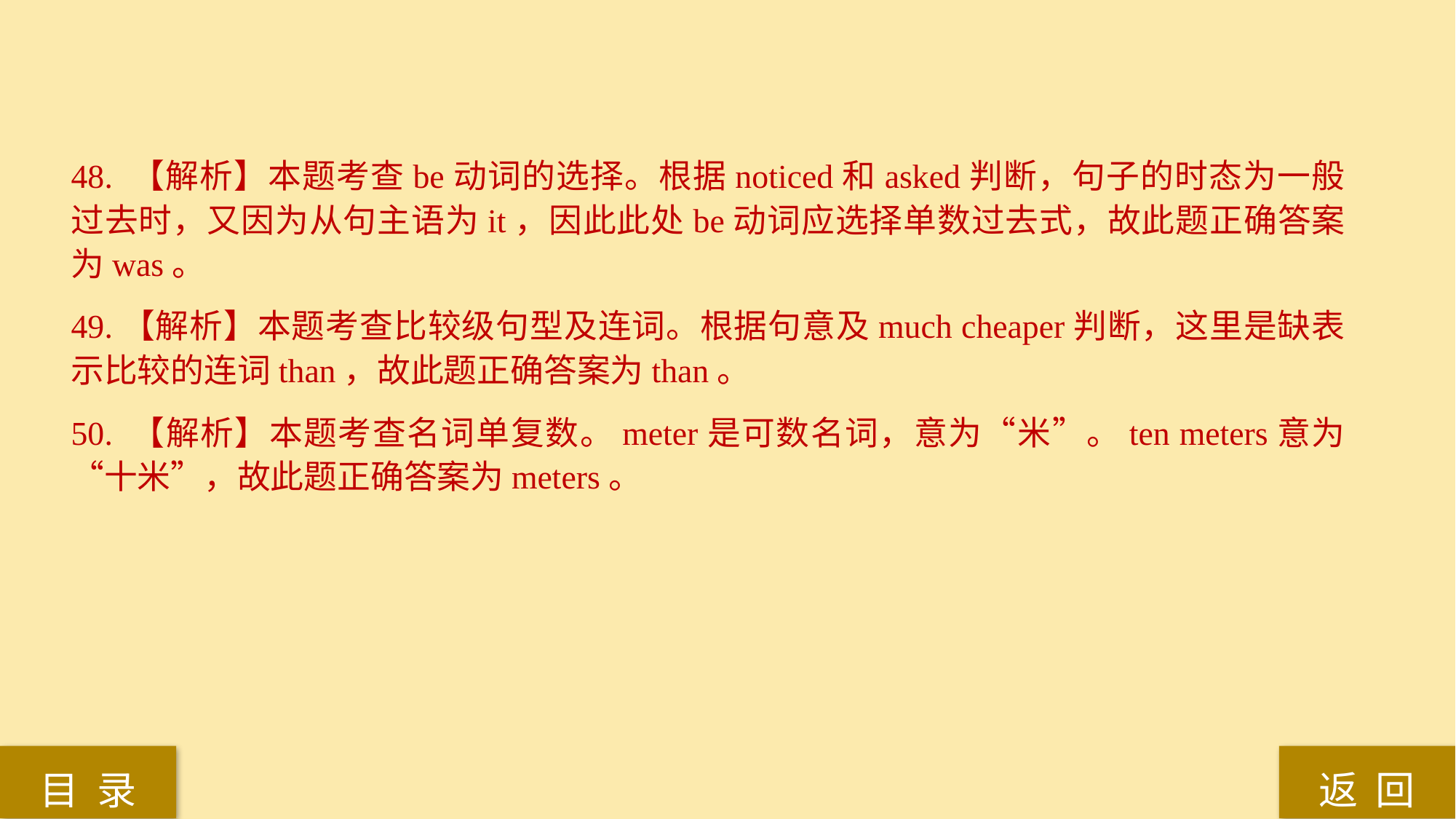

48. 【解析】本题考查be动词的选择。根据noticed和asked判断，句子的时态为一般过去时，又因为从句主语为it，因此此处be动词应选择单数过去式，故此题正确答案为was。
49.【解析】本题考查比较级句型及连词。根据句意及much cheaper判断，这里是缺表示比较的连词than，故此题正确答案为than。
50. 【解析】本题考查名词单复数。meter是可数名词，意为“米”。ten meters意为“十米”，故此题正确答案为meters。
返  回